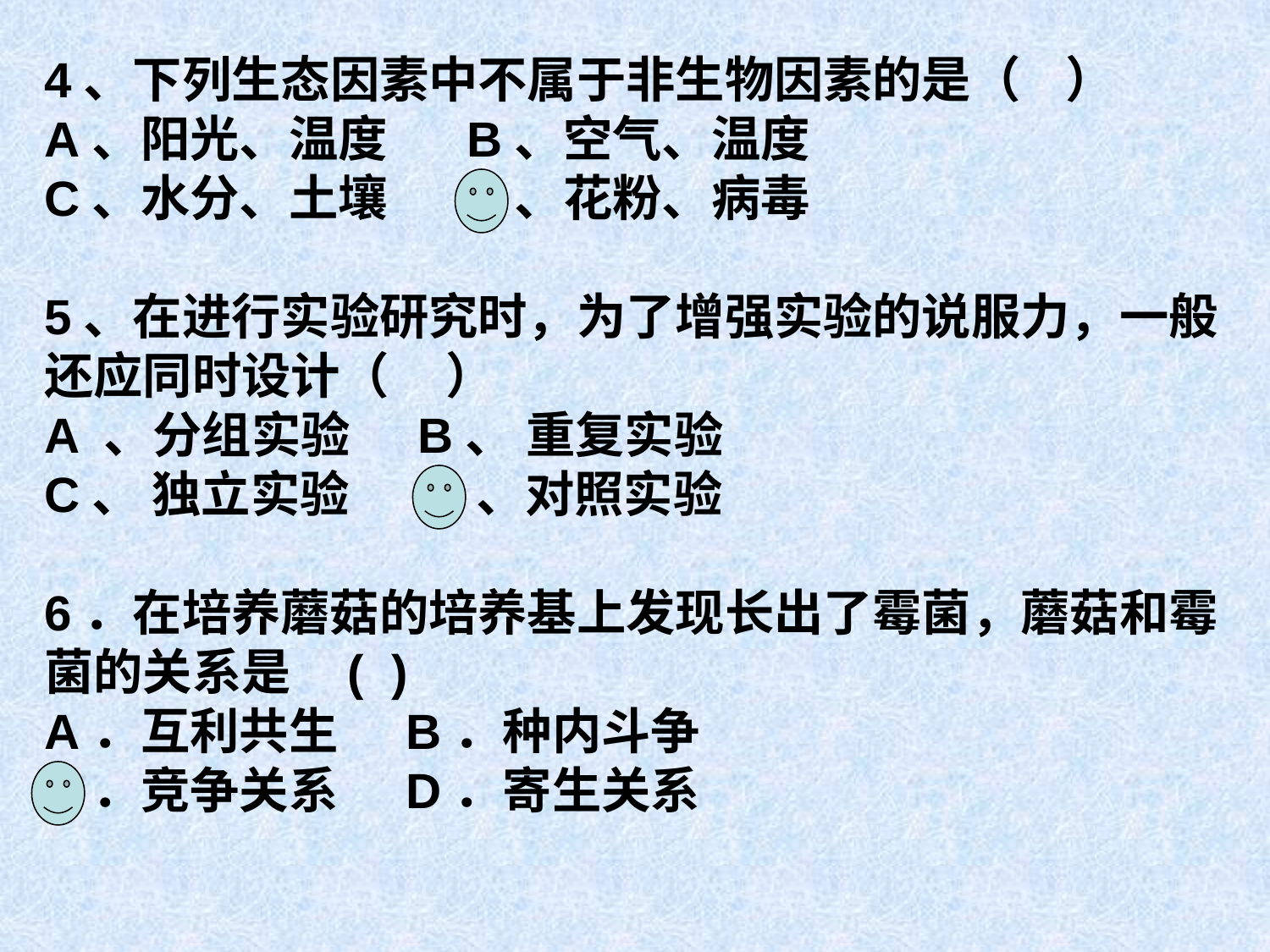

4、下列生态因素中不属于非生物因素的是（    ）
A、阳光、温度      B、空气、温度
C、水分、土壤      D、花粉、病毒

5、在进行实验研究时，为了增强实验的说服力，一般还应同时设计（     ）
A 、分组实验     B、 重复实验
C、 独立实验      D、对照实验

6．在培养蘑菇的培养基上发现长出了霉菌，蘑菇和霉菌的关系是    (  )
A．互利共生     B．种内斗争
C．竞争关系     D．寄生关系